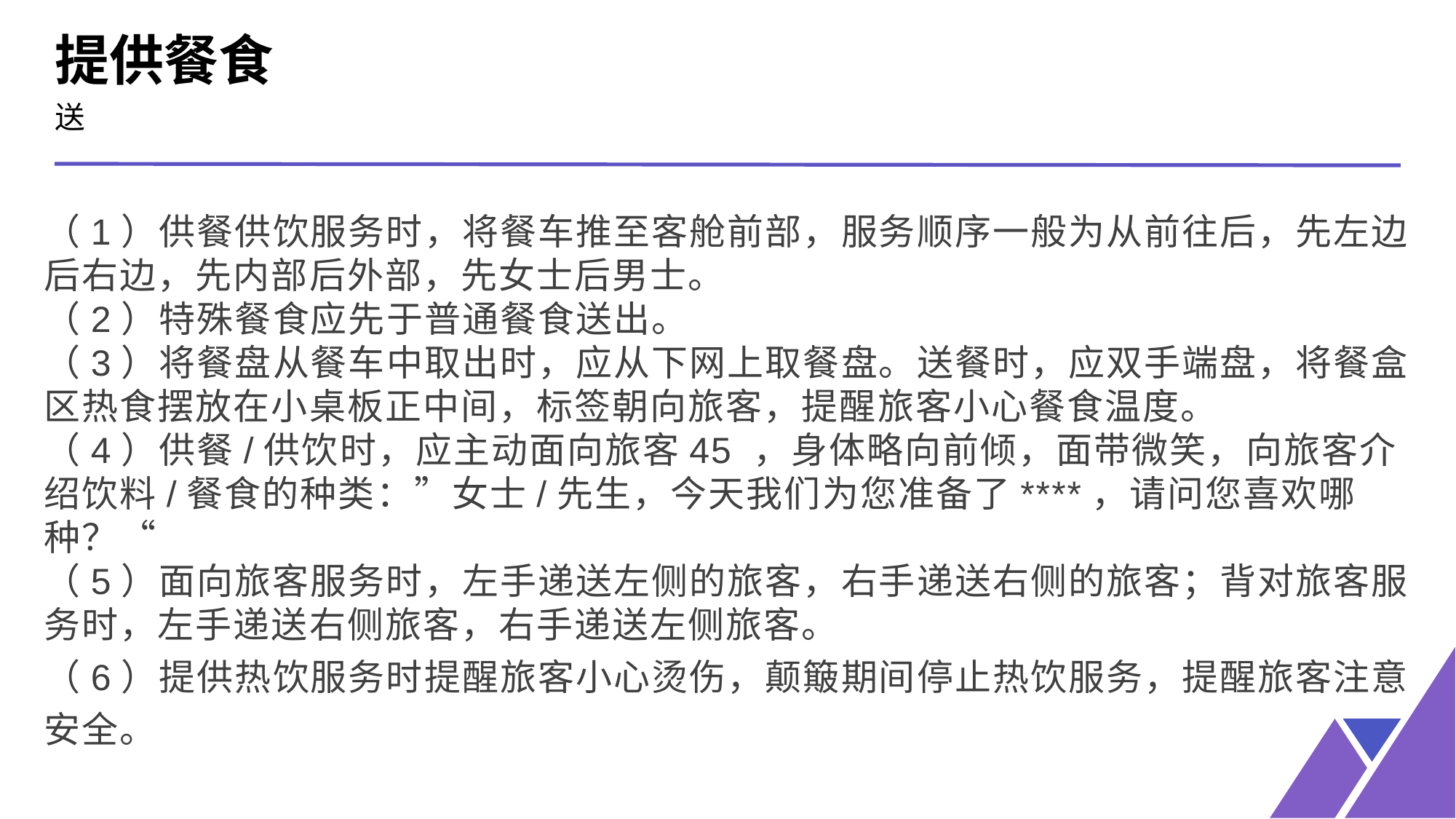

提供餐食
送
（1）供餐供饮服务时，将餐车推至客舱前部，服务顺序一般为从前往后，先左边后右边，先内部后外部，先女士后男士。
（2）特殊餐食应先于普通餐食送出。
（3）将餐盘从餐车中取出时，应从下网上取餐盘。送餐时，应双手端盘，将餐盒区热食摆放在小桌板正中间，标签朝向旅客，提醒旅客小心餐食温度。
（4）供餐/供饮时，应主动面向旅客45 ，身体略向前倾，面带微笑，向旅客介绍饮料/餐食的种类：”女士/先生，今天我们为您准备了****，请问您喜欢哪种？“
（5）面向旅客服务时，左手递送左侧的旅客，右手递送右侧的旅客；背对旅客服务时，左手递送右侧旅客，右手递送左侧旅客。
（6）提供热饮服务时提醒旅客小心烫伤，颠簸期间停止热饮服务，提醒旅客注意安全。